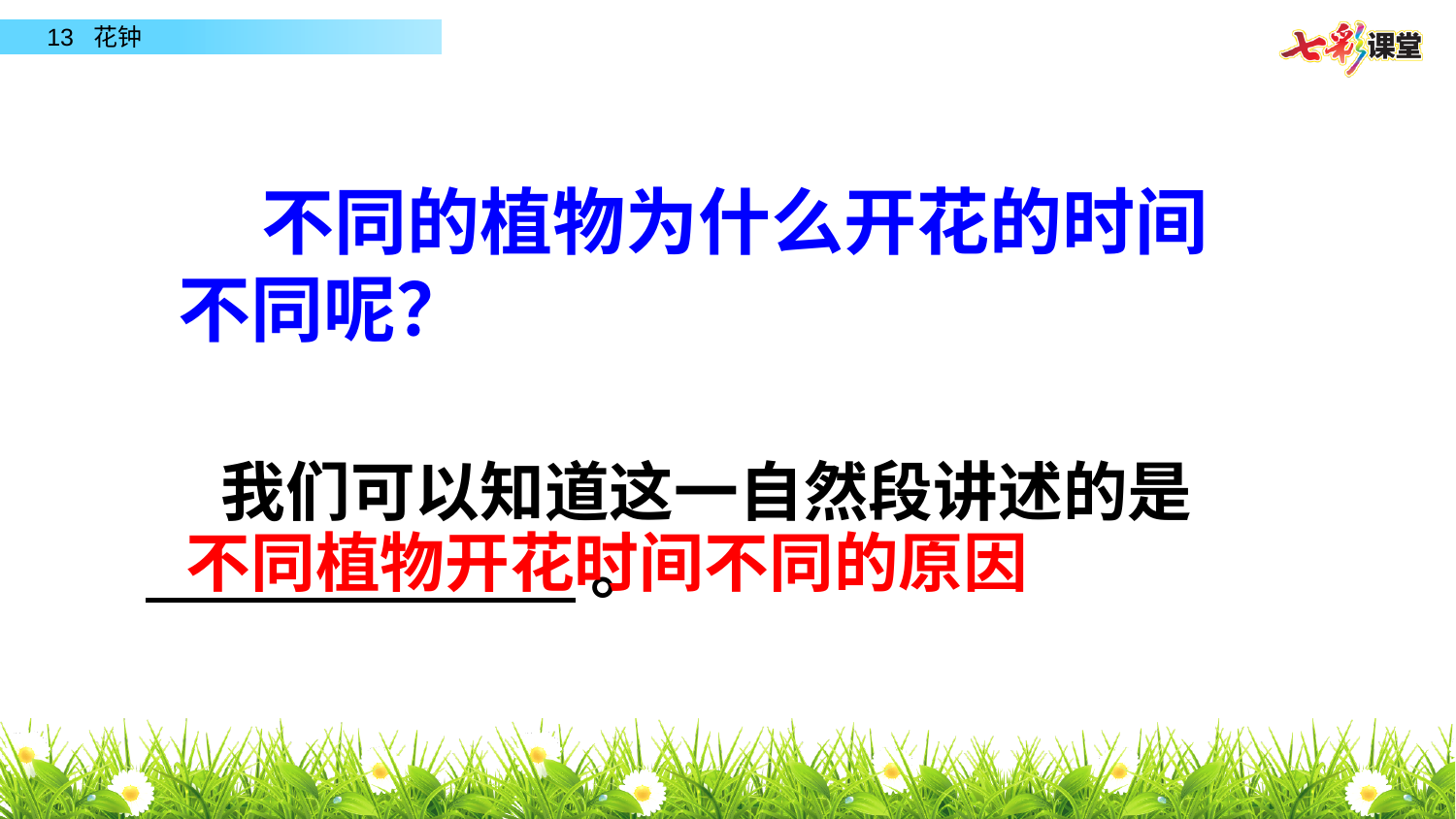

不同的植物为什么开花的时间不同呢？
    我们可以知道这一自然段讲述的是
                             。
不同植物开花时间不同的原因